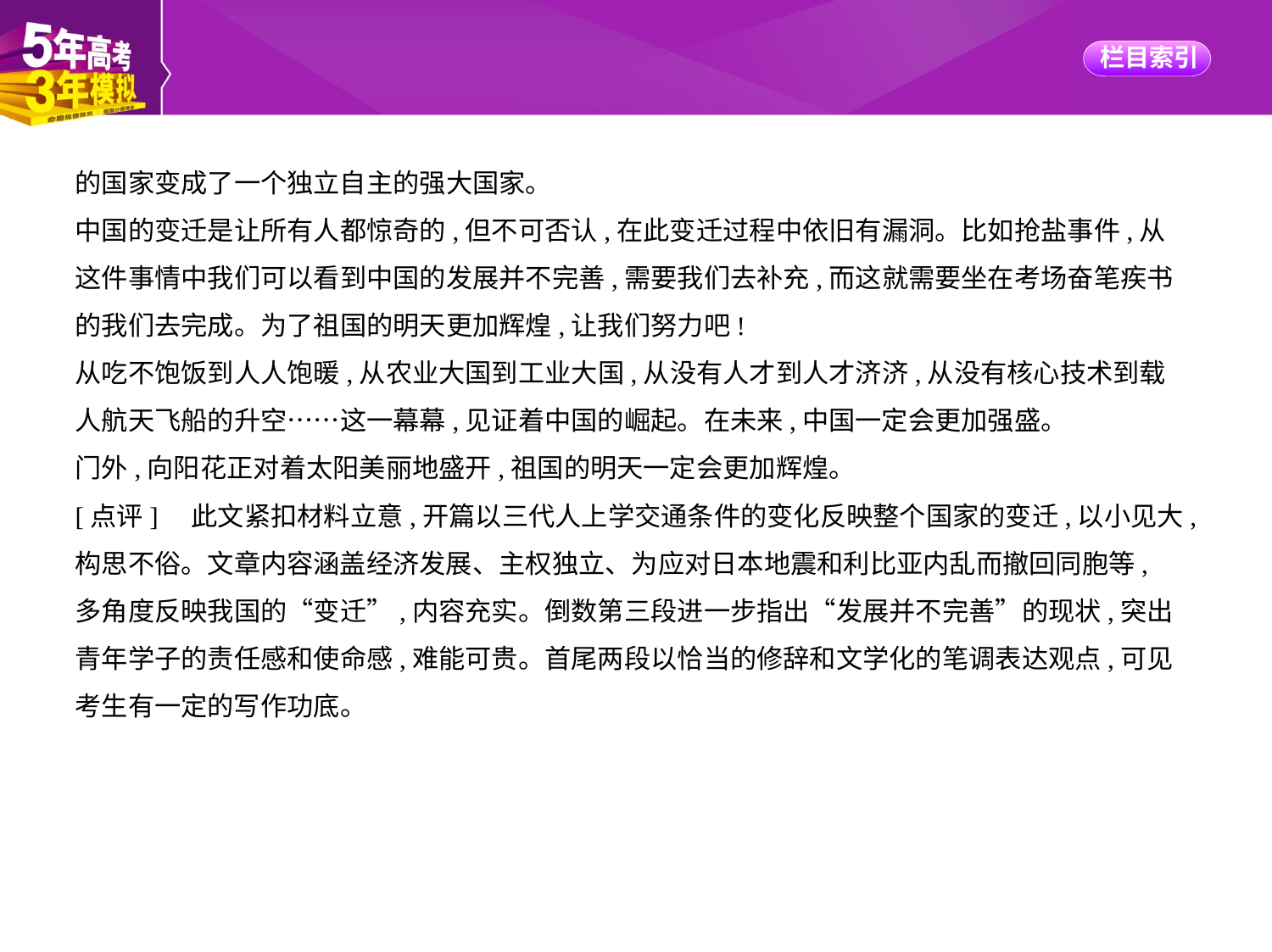

的国家变成了一个独立自主的强大国家。
中国的变迁是让所有人都惊奇的,但不可否认,在此变迁过程中依旧有漏洞。比如抢盐事件,从
这件事情中我们可以看到中国的发展并不完善,需要我们去补充,而这就需要坐在考场奋笔疾书
的我们去完成。为了祖国的明天更加辉煌,让我们努力吧!
从吃不饱饭到人人饱暖,从农业大国到工业大国,从没有人才到人才济济,从没有核心技术到载
人航天飞船的升空……这一幕幕,见证着中国的崛起。在未来,中国一定会更加强盛。
门外,向阳花正对着太阳美丽地盛开,祖国的明天一定会更加辉煌。
[点评]　此文紧扣材料立意,开篇以三代人上学交通条件的变化反映整个国家的变迁,以小见大,
构思不俗。文章内容涵盖经济发展、主权独立、为应对日本地震和利比亚内乱而撤回同胞等,
多角度反映我国的“变迁”,内容充实。倒数第三段进一步指出“发展并不完善”的现状,突出
青年学子的责任感和使命感,难能可贵。首尾两段以恰当的修辞和文学化的笔调表达观点,可见
考生有一定的写作功底。